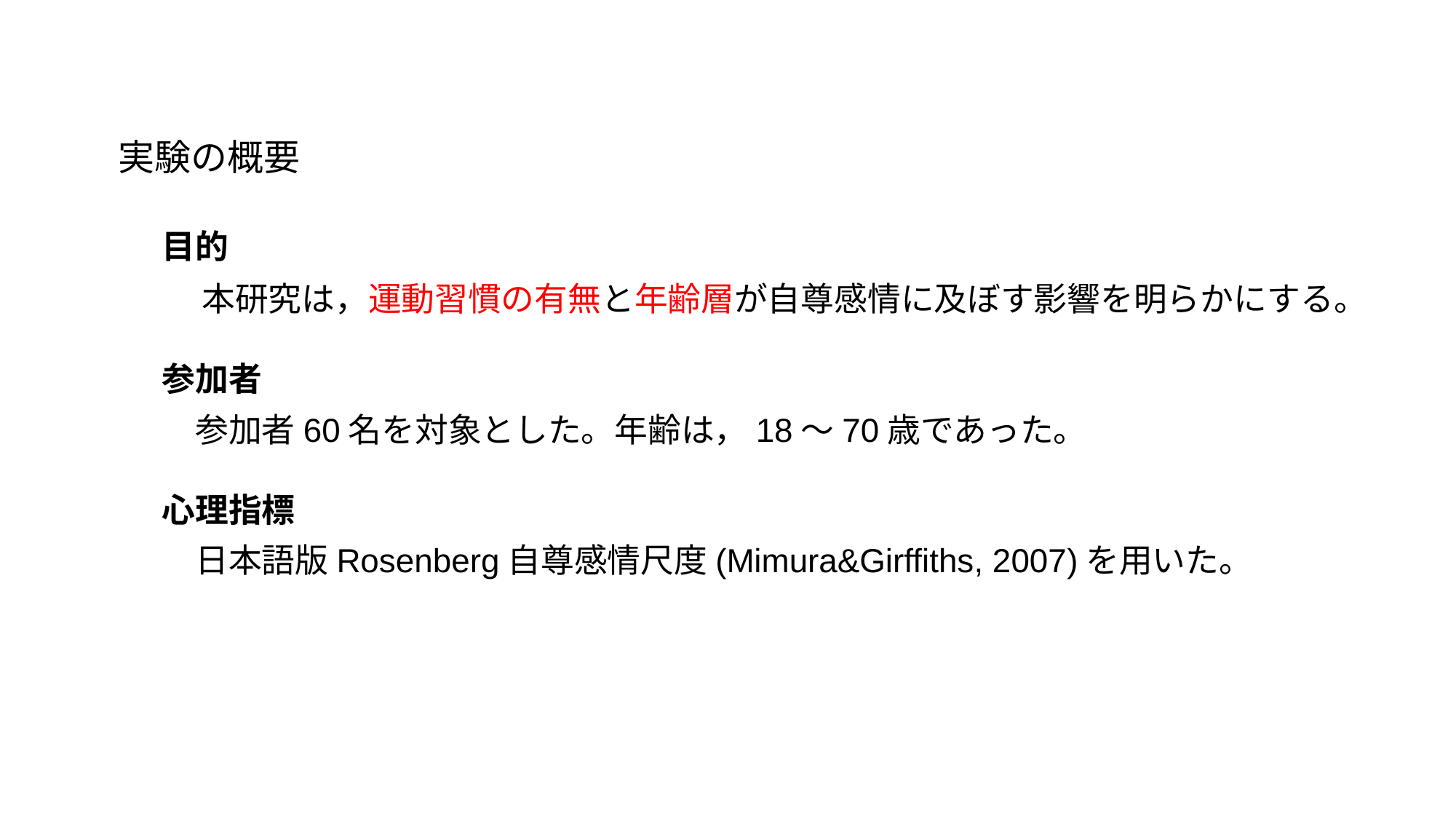

実験の概要
目的
　本研究は，運動習慣の有無と年齢層が自尊感情に及ぼす影響を明らかにする。
参加者
参加者60名を対象とした。年齢は，18～70歳であった。
心理指標
日本語版Rosenberg自尊感情尺度(Mimura&Girffiths, 2007)を用いた。